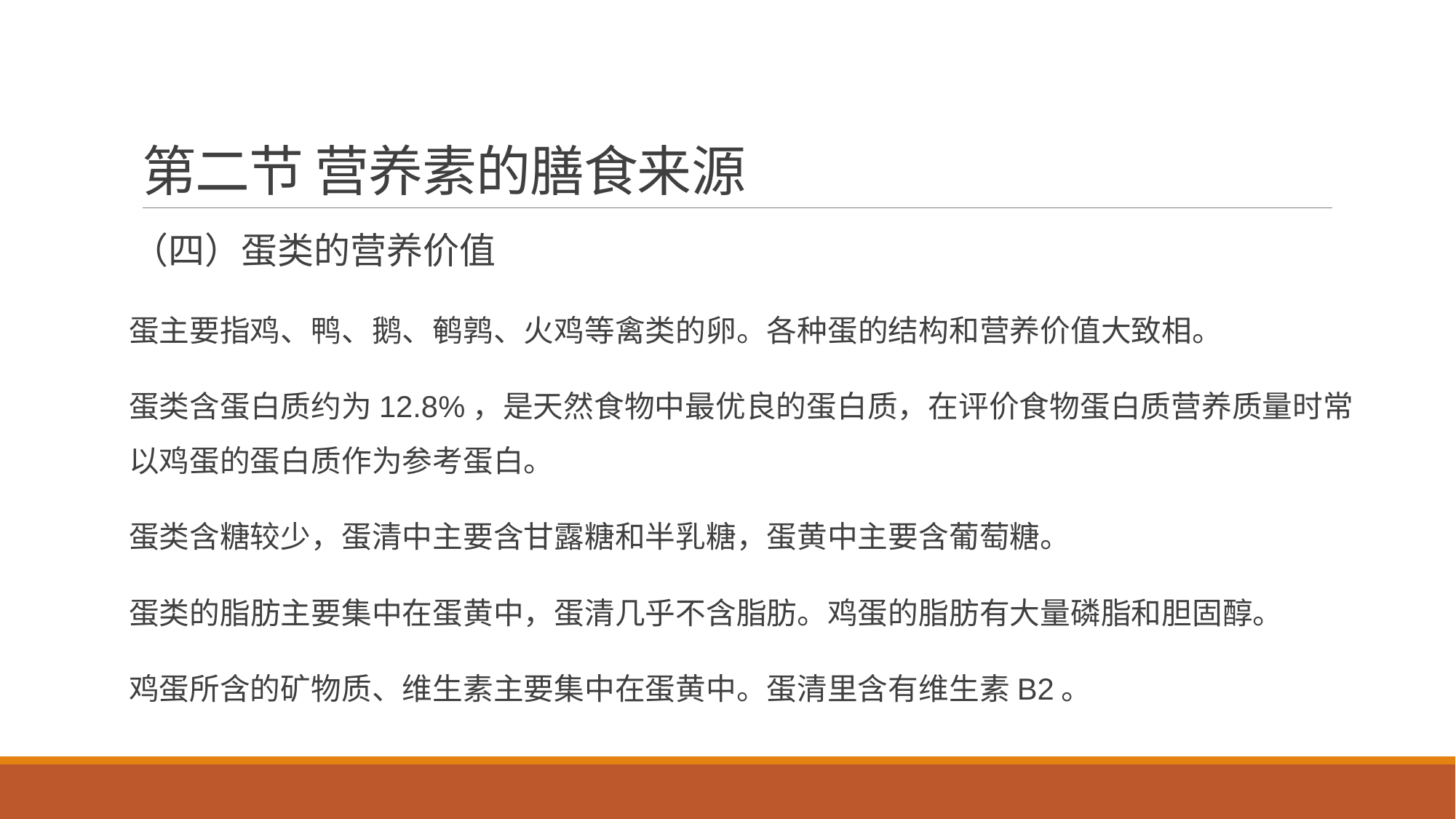

# 第二节 营养素的膳食来源
 （四）蛋类的营养价值
蛋主要指鸡、鸭、鹅、鹌鹑、火鸡等禽类的卵。各种蛋的结构和营养价值大致相。
蛋类含蛋白质约为12.8%，是天然食物中最优良的蛋白质，在评价食物蛋白质营养质量时常以鸡蛋的蛋白质作为参考蛋白。
蛋类含糖较少，蛋清中主要含甘露糖和半乳糖，蛋黄中主要含葡萄糖。
蛋类的脂肪主要集中在蛋黄中，蛋清几乎不含脂肪。鸡蛋的脂肪有大量磷脂和胆固醇。
鸡蛋所含的矿物质、维生素主要集中在蛋黄中。蛋清里含有维生素B2。